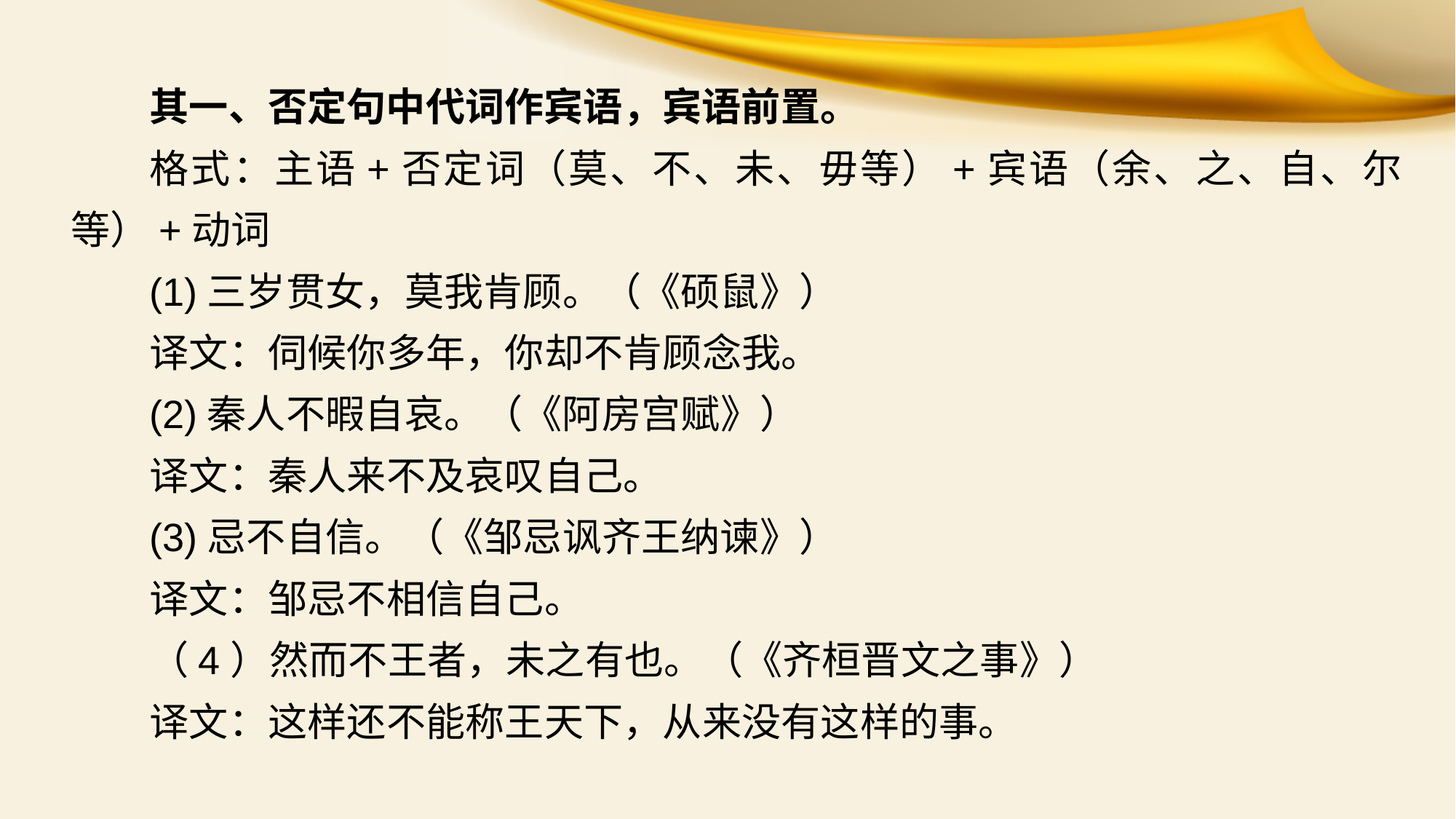

其一、否定句中代词作宾语，宾语前置。
格式：主语+否定词（莫、不、未、毋等）+宾语（余、之、自、尔等）+动词
(1)三岁贯女，莫我肯顾。（《硕鼠》）
译文：伺候你多年，你却不肯顾念我。
(2)秦人不暇自哀。（《阿房宫赋》）
译文：秦人来不及哀叹自己。
(3)忌不自信。（《邹忌讽齐王纳谏》）
译文：邹忌不相信自己。
（4）然而不王者，未之有也。（《齐桓晋文之事》）
译文：这样还不能称王天下，从来没有这样的事。